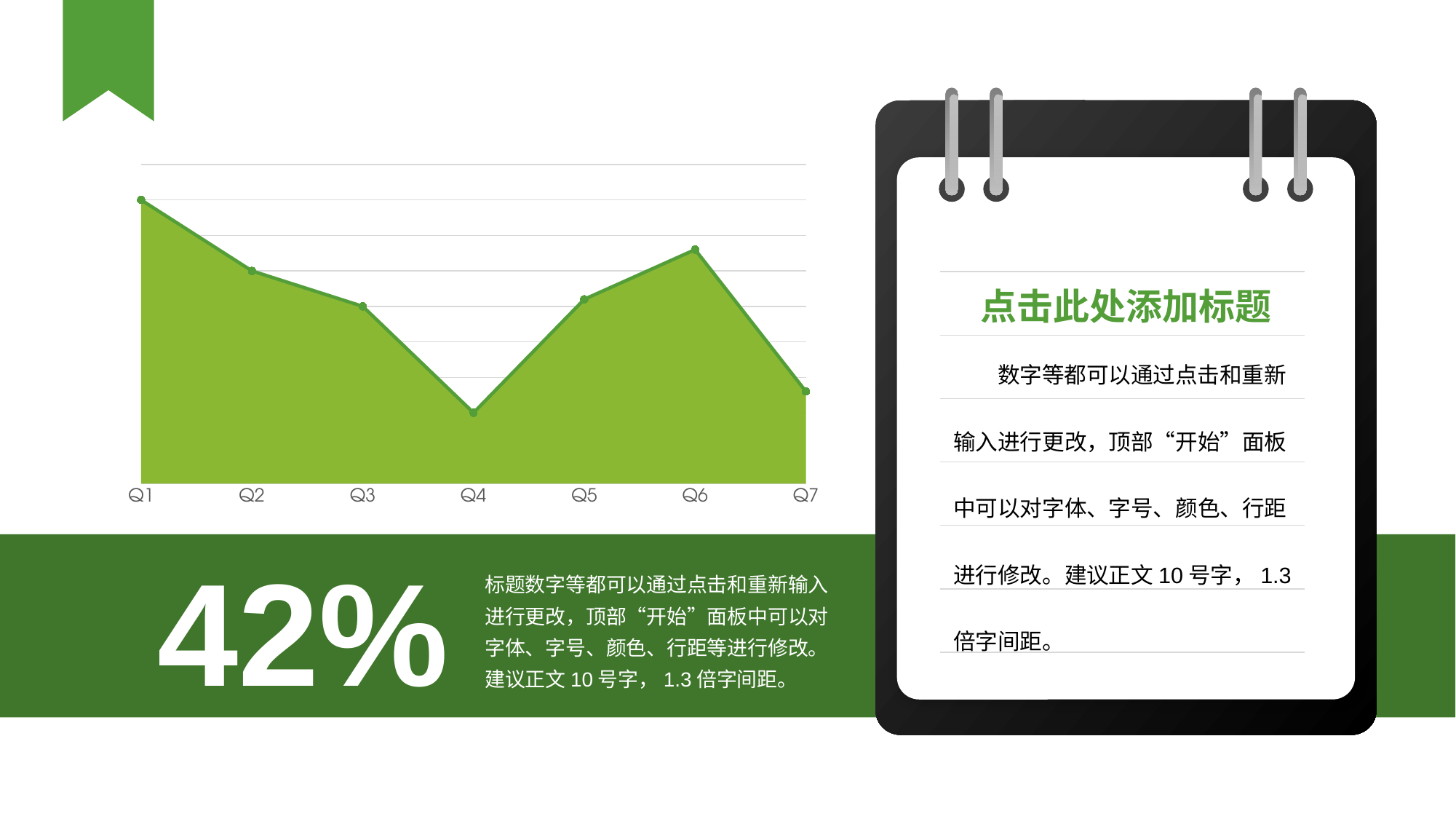

### Chart

| Category | 产品1（附属列） | 产品1（可修改） |
|---|---|---|
| Q1 | 40.0 | 40.0 |
| Q2 | 30.0 | 30.0 |
| Q3 | 25.0 | 25.0 |
| Q4 | 10.0 | 10.0 |
| Q5 | 26.0 | 26.0 |
| Q6 | 33.0 | 33.0 |
| Q7 | 13.0 | 13.0 |
点击此处添加标题
标题数字等都可以通过点击和重新输入进行更改，顶部“开始”面板中可以对字体、字号、颜色、行距进行修改。建议正文10号字，1.3倍字间距。

42%
标题数字等都可以通过点击和重新输入进行更改，顶部“开始”面板中可以对字体、字号、颜色、行距等进行修改。建议正文10号字，1.3倍字间距。